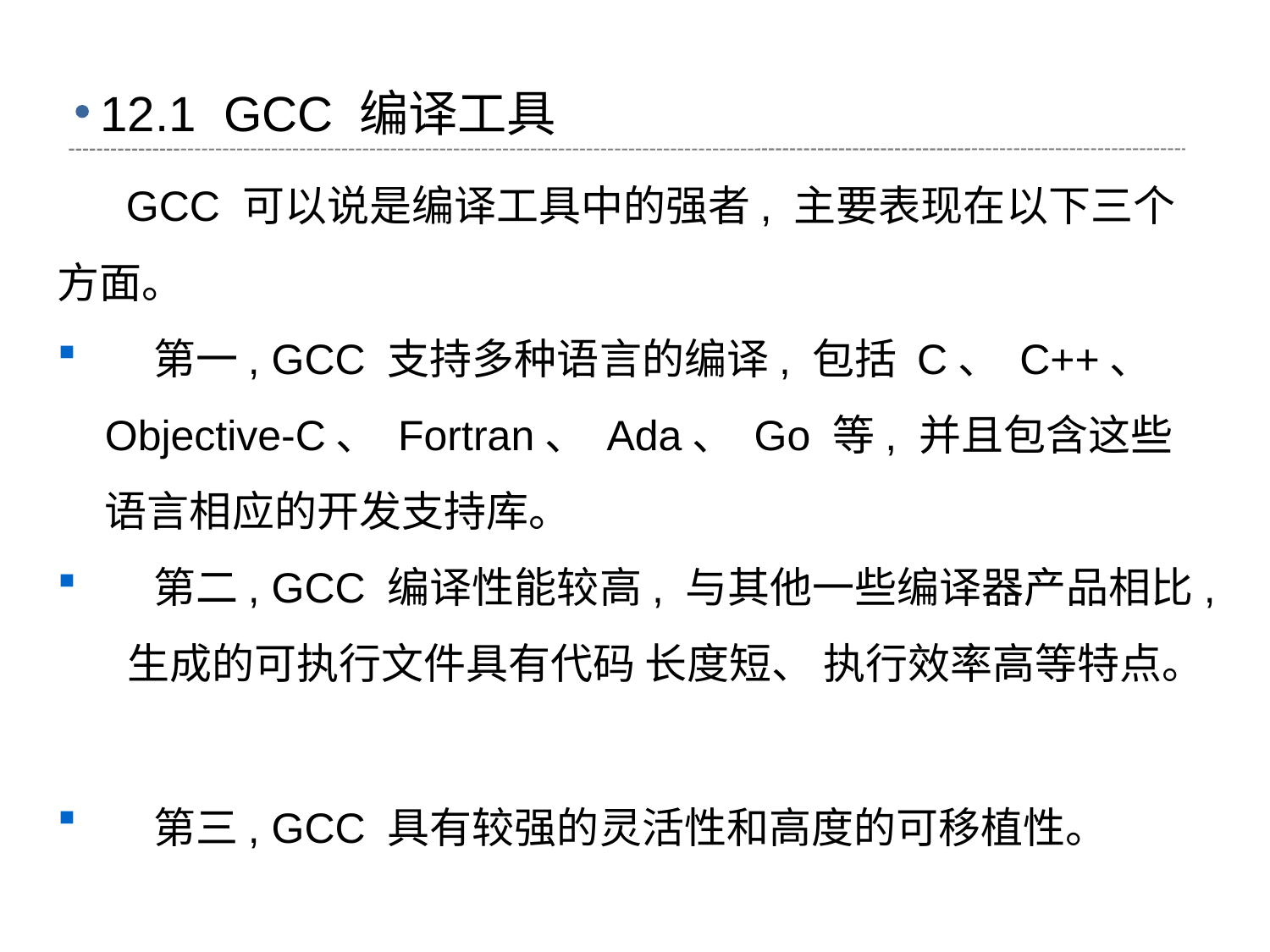

# 12.1  GCC 编译工具
     GCC 可以说是编译工具中的强者, 主要表现在以下三个方面。
    第一, GCC 支持多种语言的编译, 包括 C、 C++、 Objective-C、 Fortran、 Ada、 Go 等, 并且包含这些语言相应的开发支持库。
    第二, GCC 编译性能较高, 与其他一些编译器产品相比, 生成的可执行文件具有代码 长度短、 执行效率高等特点。
    第三, GCC 具有较强的灵活性和高度的可移植性。